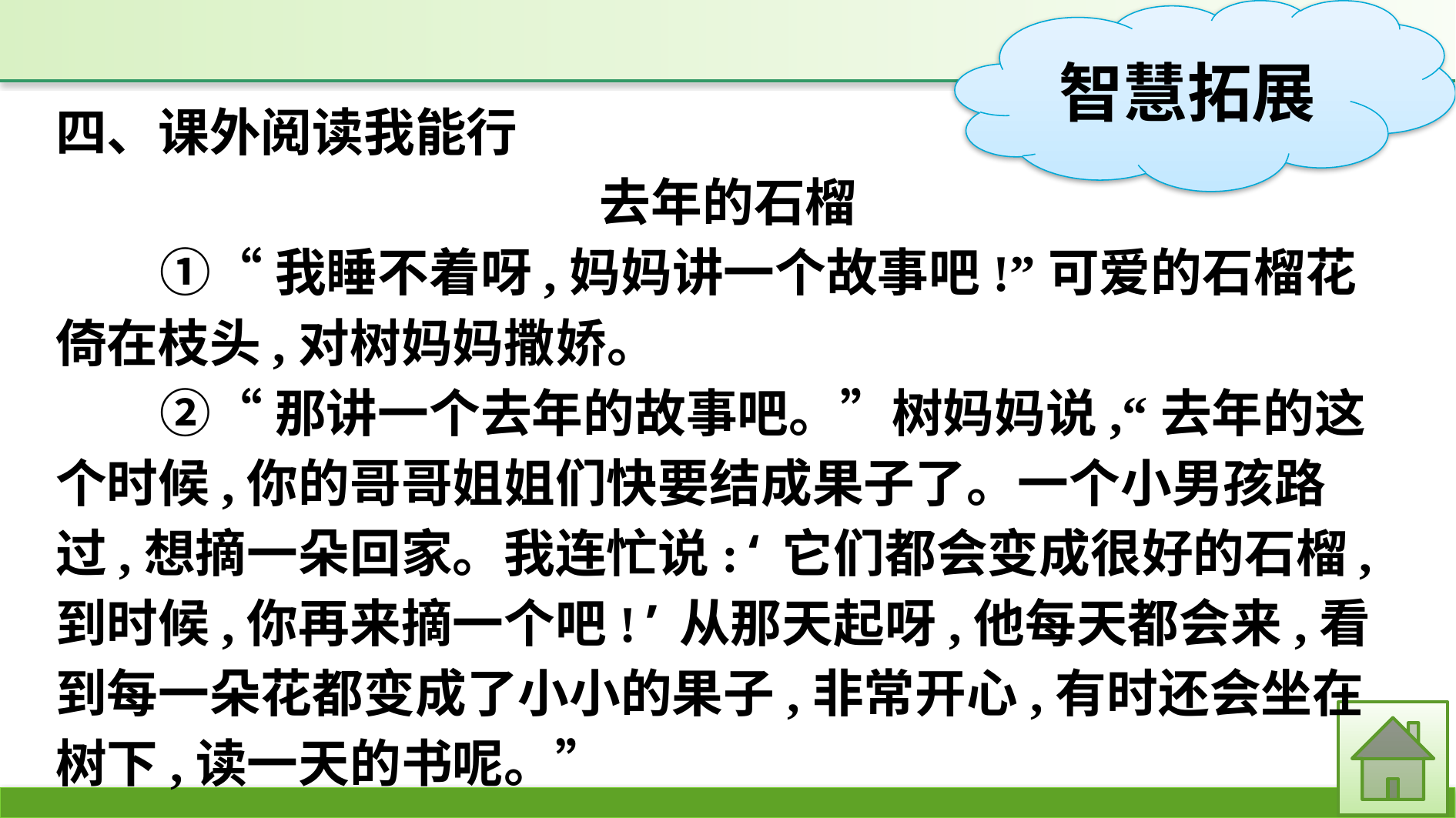

四、课外阅读我能行
去年的石榴
①“我睡不着呀,妈妈讲一个故事吧!”可爱的石榴花倚在枝头,对树妈妈撒娇。
②“那讲一个去年的故事吧。”树妈妈说,“去年的这个时候,你的哥哥姐姐们快要结成果子了。一个小男孩路过,想摘一朵回家。我连忙说:‘它们都会变成很好的石榴,到时候,你再来摘一个吧!’从那天起呀,他每天都会来,看到每一朵花都变成了小小的果子,非常开心,有时还会坐在树下,读一天的书呢。”